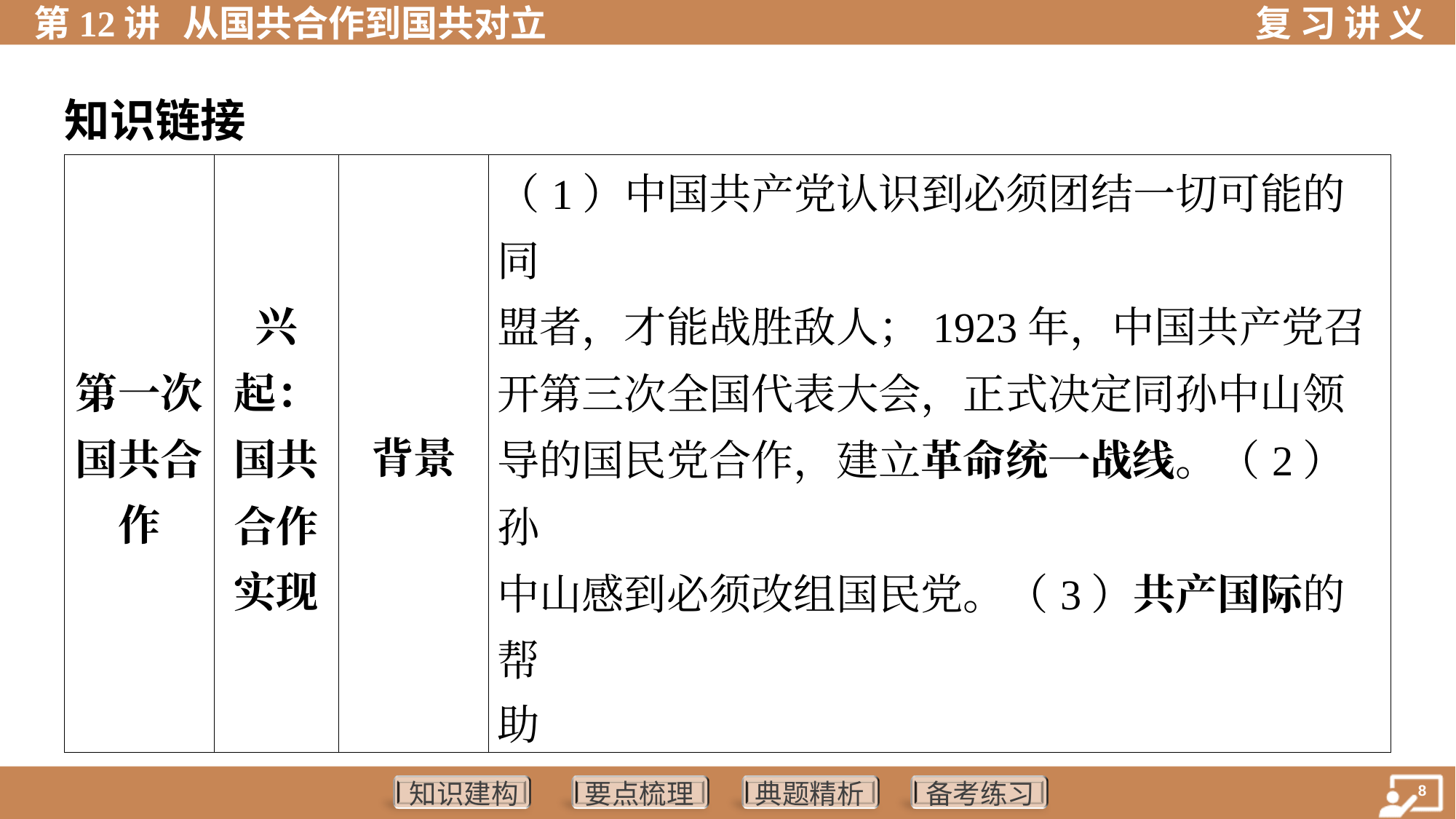

知识链接
| 第一次 国共合 作 | 兴 起： 国共 合作 实现 | 背景 | （1）中国共产党认识到必须团结一切可能的同 盟者，才能战胜敌人；1923年，中国共产党召 开第三次全国代表大会，正式决定同孙中山领 导的国民党合作，建立革命统一战线。（2）孙 中山感到必须改组国民党。（3）共产国际的帮 助 |  |
| --- | --- | --- | --- | --- |